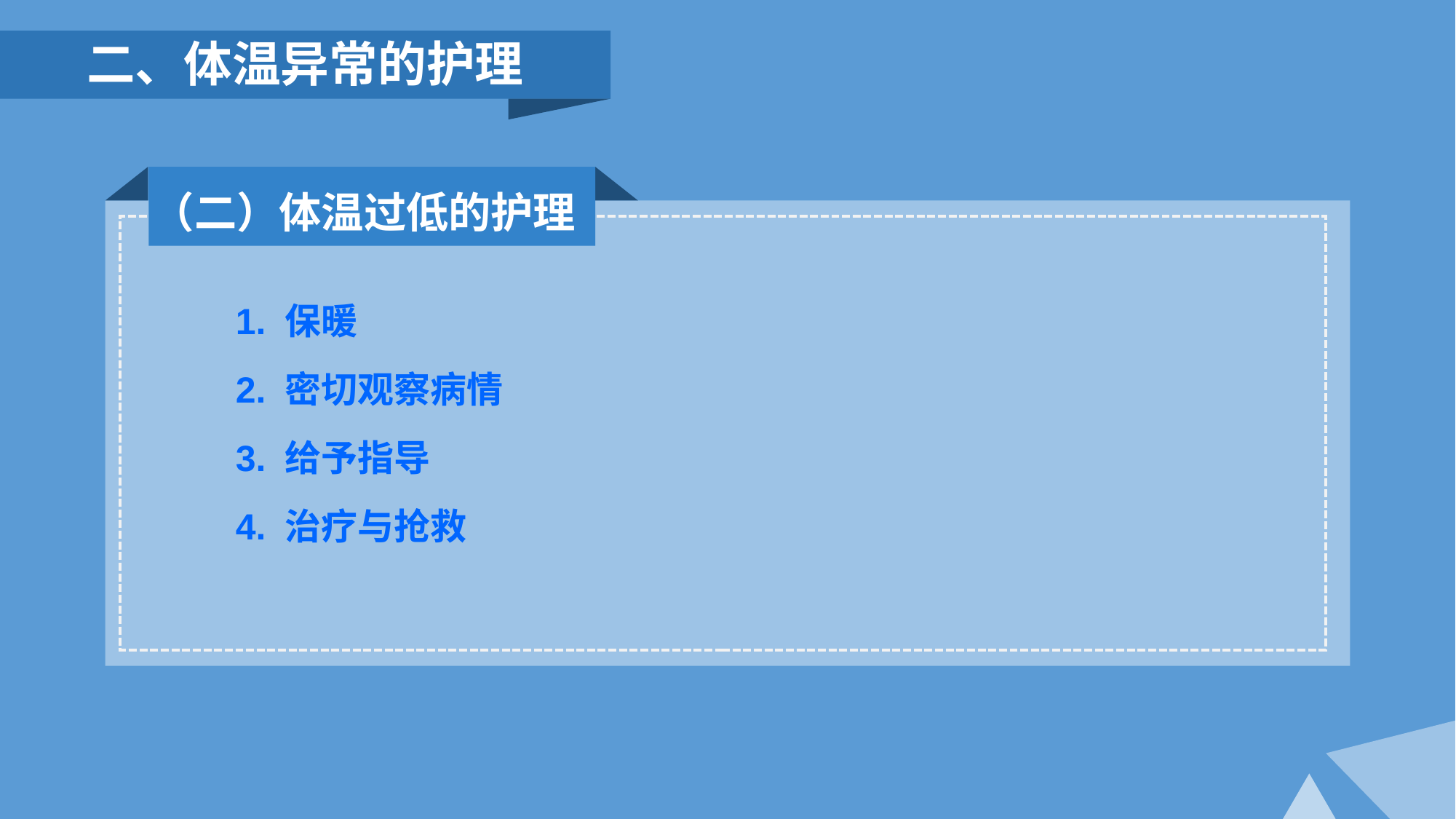

二、体温异常的护理

（二）体温过低的护理

1. 保暖
2. 密切观察病情
3. 给予指导
4. 治疗与抢救